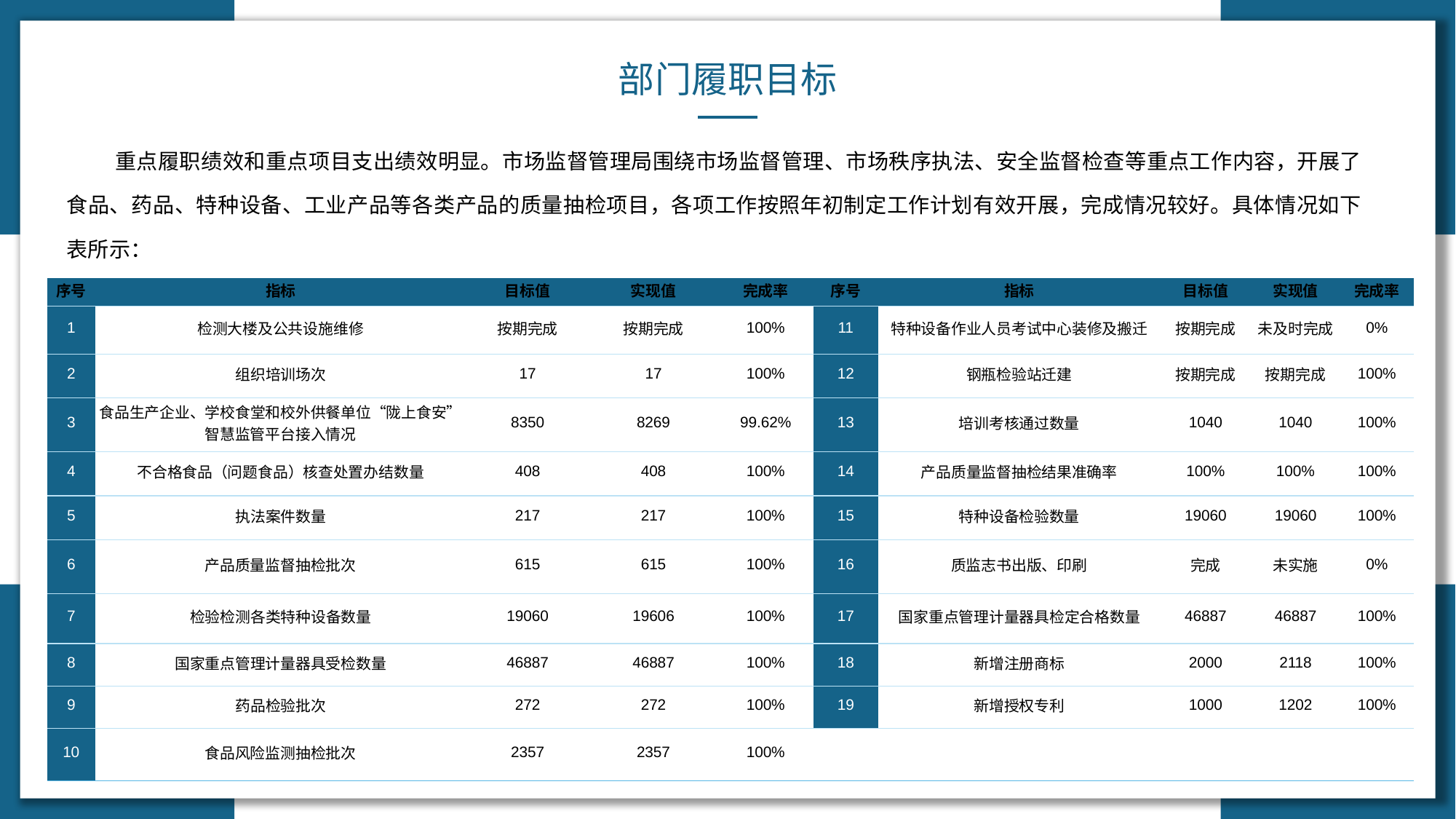

部门履职目标
重点履职绩效和重点项目支出绩效明显。市场监督管理局围绕市场监督管理、市场秩序执法、安全监督检查等重点工作内容，开展了食品、药品、特种设备、工业产品等各类产品的质量抽检项目，各项工作按照年初制定工作计划有效开展，完成情况较好。具体情况如下表所示：

| 序号 | 指标 | 目标值 | 实现值 | 完成率 | 序号 | 指标 | 目标值 | 实现值 | 完成率 |
| --- | --- | --- | --- | --- | --- | --- | --- | --- | --- |
| 1 | 检测大楼及公共设施维修 | 按期完成 | 按期完成 | 100% | 11 | 特种设备作业人员考试中心装修及搬迁 | 按期完成 | 未及时完成 | 0% |
| 2 | 组织培训场次 | 17 | 17 | 100% | 12 | 钢瓶检验站迁建 | 按期完成 | 按期完成 | 100% |
| 3 | 食品生产企业、学校食堂和校外供餐单位“陇上食安”智慧监管平台接入情况 | 8350 | 8269 | 99.62% | 13 | 培训考核通过数量 | 1040 | 1040 | 100% |
| 4 | 不合格食品（问题食品）核查处置办结数量 | 408 | 408 | 100% | 14 | 产品质量监督抽检结果准确率 | 100% | 100% | 100% |
| 5 | 执法案件数量 | 217 | 217 | 100% | 15 | 特种设备检验数量 | 19060 | 19060 | 100% |
| 6 | 产品质量监督抽检批次 | 615 | 615 | 100% | 16 | 质监志书出版、印刷 | 完成 | 未实施 | 0% |
| 7 | 检验检测各类特种设备数量 | 19060 | 19606 | 100% | 17 | 国家重点管理计量器具检定合格数量 | 46887 | 46887 | 100% |
| 8 | 国家重点管理计量器具受检数量 | 46887 | 46887 | 100% | 18 | 新增注册商标 | 2000 | 2118 | 100% |
| 9 | 药品检验批次 | 272 | 272 | 100% | 19 | 新增授权专利 | 1000 | 1202 | 100% |
| 10 | 食品风险监测抽检批次 | 2357 | 2357 | 100% |  |  |  |  |  |